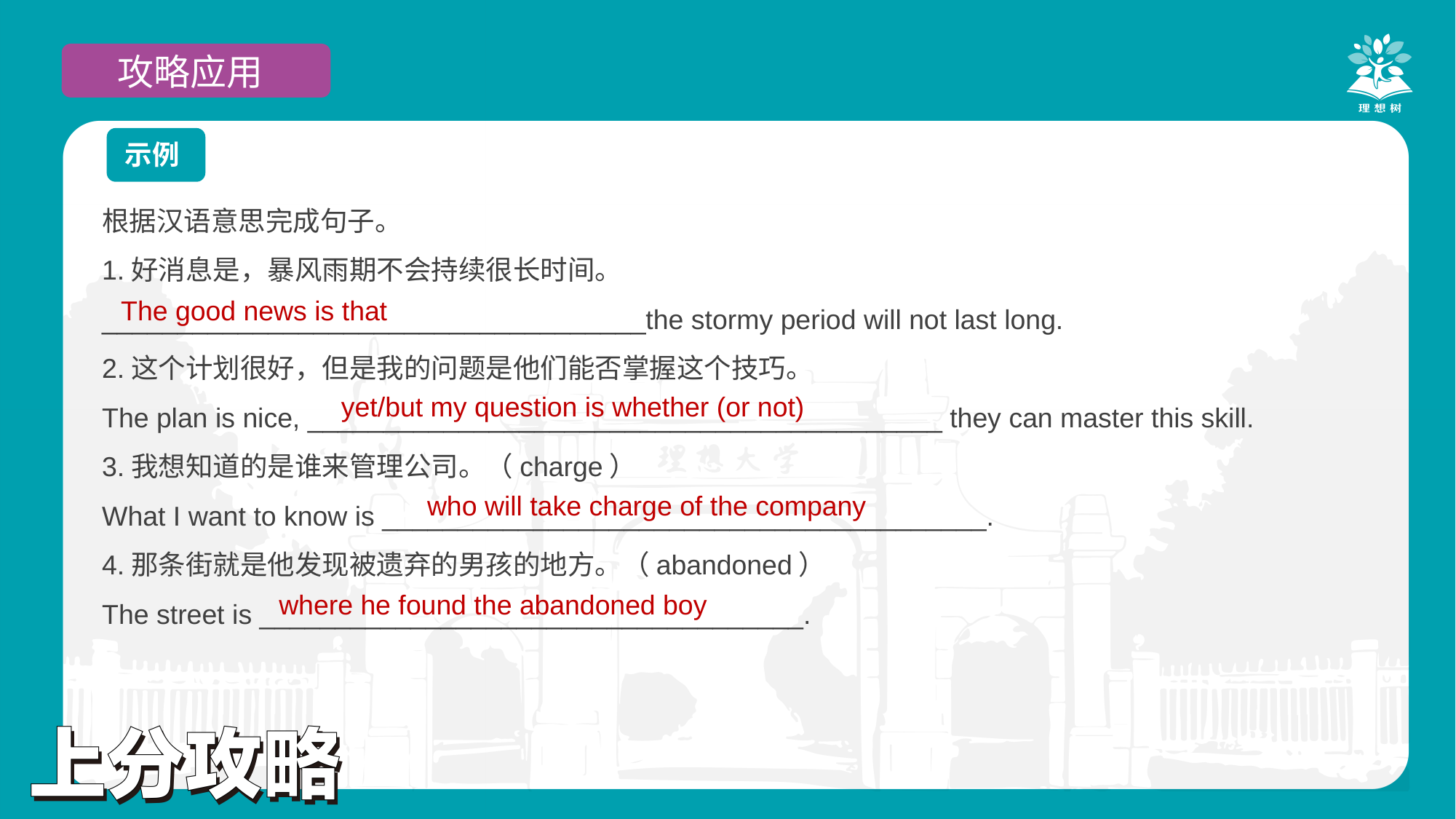

攻略应用

示例
根据汉语意思完成句子。
1.好消息是，暴风雨期不会持续很长时间。
____________________________________the stormy period will not last long.
2.这个计划很好，但是我的问题是他们能否掌握这个技巧。
The plan is nice, __________________________________________ they can master this skill.
3.我想知道的是谁来管理公司。（charge）
What I want to know is ________________________________________.
4.那条街就是他发现被遗弃的男孩的地方。（abandoned）
The street is ____________________________________.
The good news is that
yet/but my question is whether (or not)
who will take charge of the company
where he found the abandoned boy